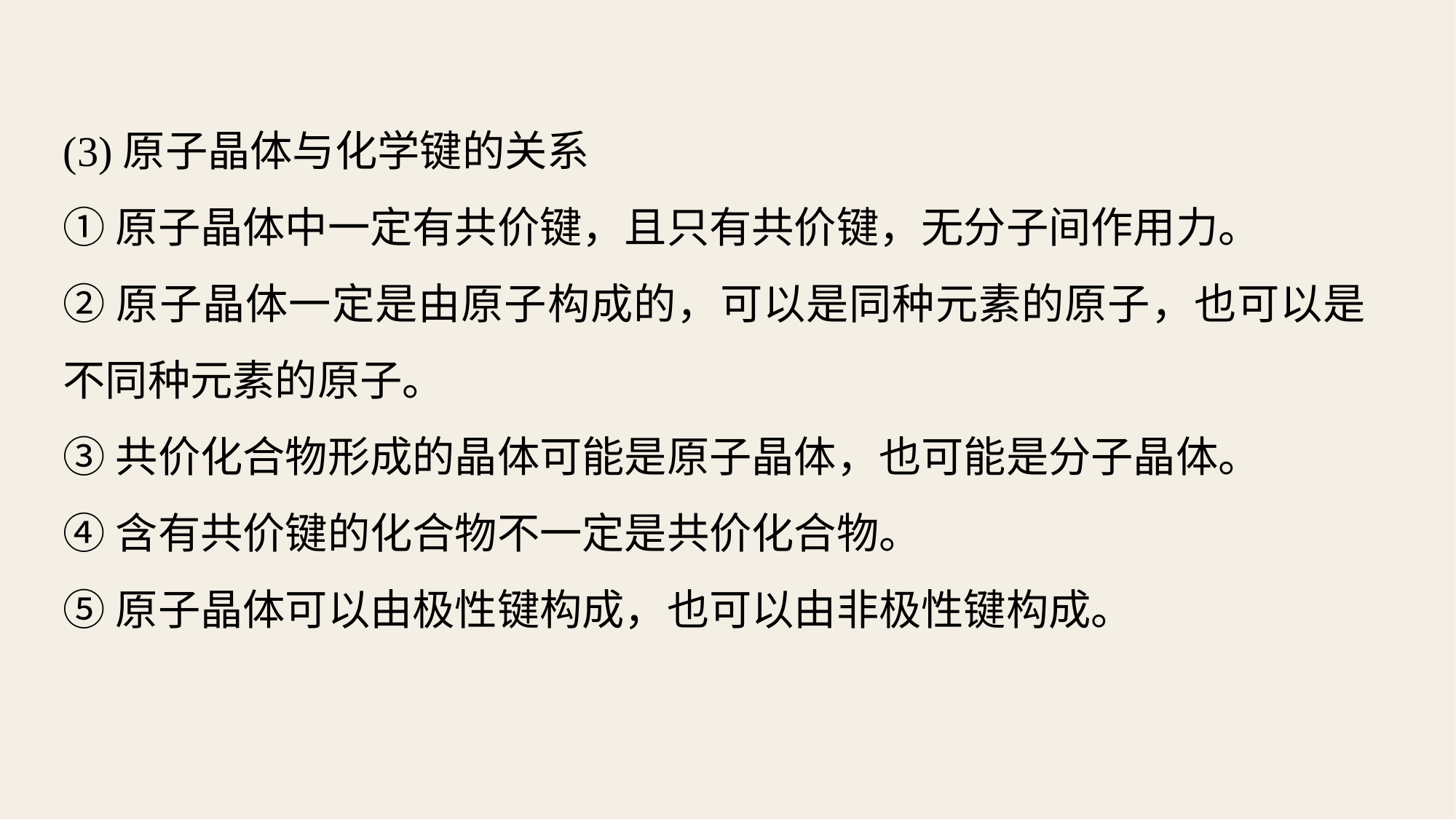

(3)原子晶体与化学键的关系
①原子晶体中一定有共价键，且只有共价键，无分子间作用力。
②原子晶体一定是由原子构成的，可以是同种元素的原子，也可以是不同种元素的原子。
③共价化合物形成的晶体可能是原子晶体，也可能是分子晶体。
④含有共价键的化合物不一定是共价化合物。
⑤原子晶体可以由极性键构成，也可以由非极性键构成。